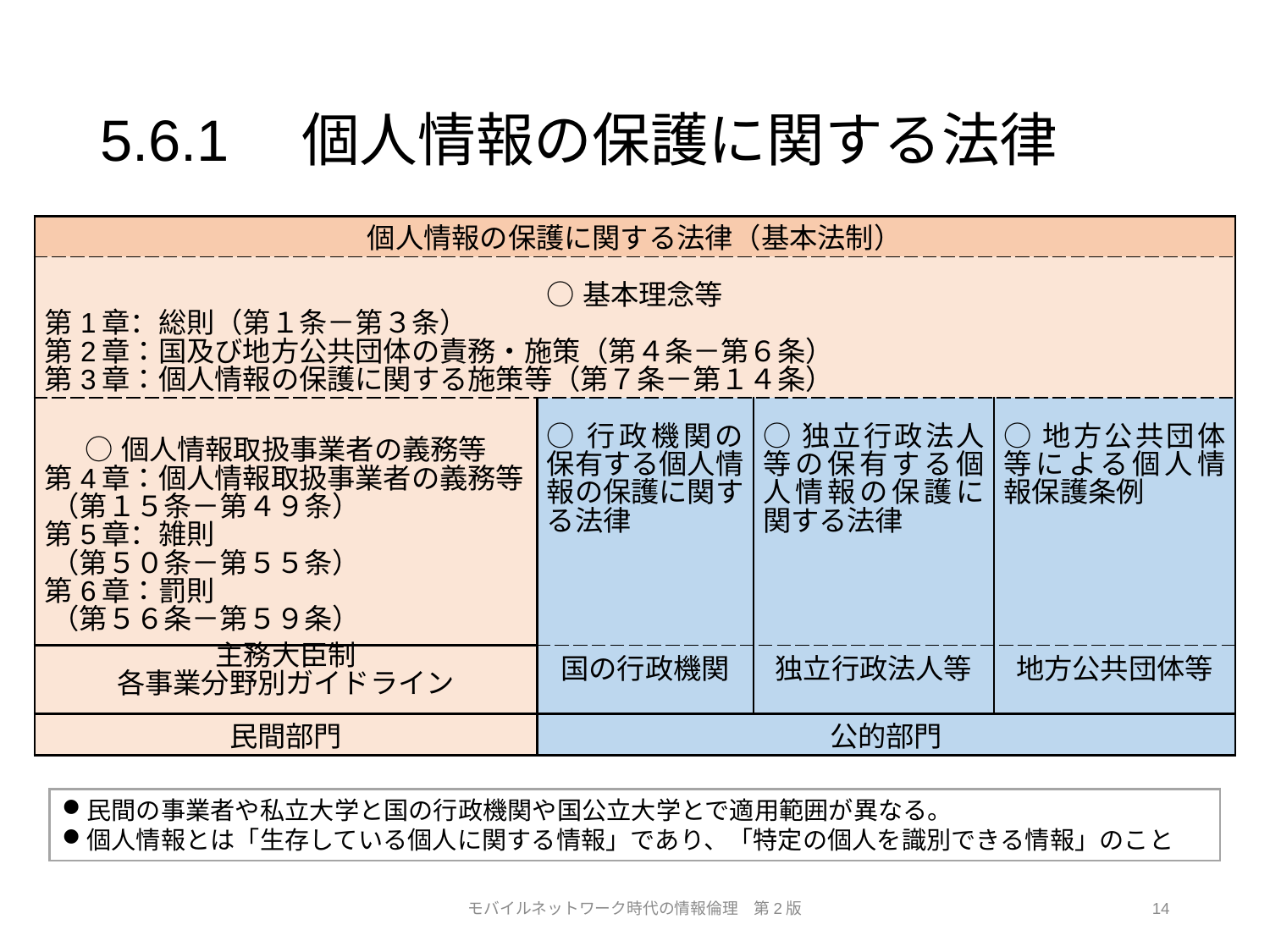

# 5.6.1　個人情報の保護に関する法律
| 個人情報の保護に関する法律（基本法制） |  |  |  |
| --- | --- | --- | --- |
| ○基本理念等 第1章：総則（第１条－第３条） 第2章：国及び地方公共団体の責務・施策（第４条－第６条） 第3章：個人情報の保護に関する施策等（第７条－第１４条） |  |  |  |
| ○個人情報取扱事業者の義務等 第4章：個人情報取扱事業者の義務等 （第１５条－第４９条） 第5章：雑則　 （第５０条－第５５条） 第6章：罰則　 （第５６条－第５９条） | ○行政機関の保有する個人情報の保護に関する法律 | ○独立行政法人等の保有する個人情報の保護に関する法律 | ○地方公共団体等による個人情報保護条例 |
| 主務大臣制 各事業分野別ガイドライン | 国の行政機関 | 独立行政法人等 | 地方公共団体等 |
| 民間部門 | 公的部門 |  |  |
民間の事業者や私立大学と国の行政機関や国公立大学とで適用範囲が異なる。
個人情報とは「生存している個人に関する情報」であり、「特定の個人を識別できる情報」のこと
モバイルネットワーク時代の情報倫理　第2版
14